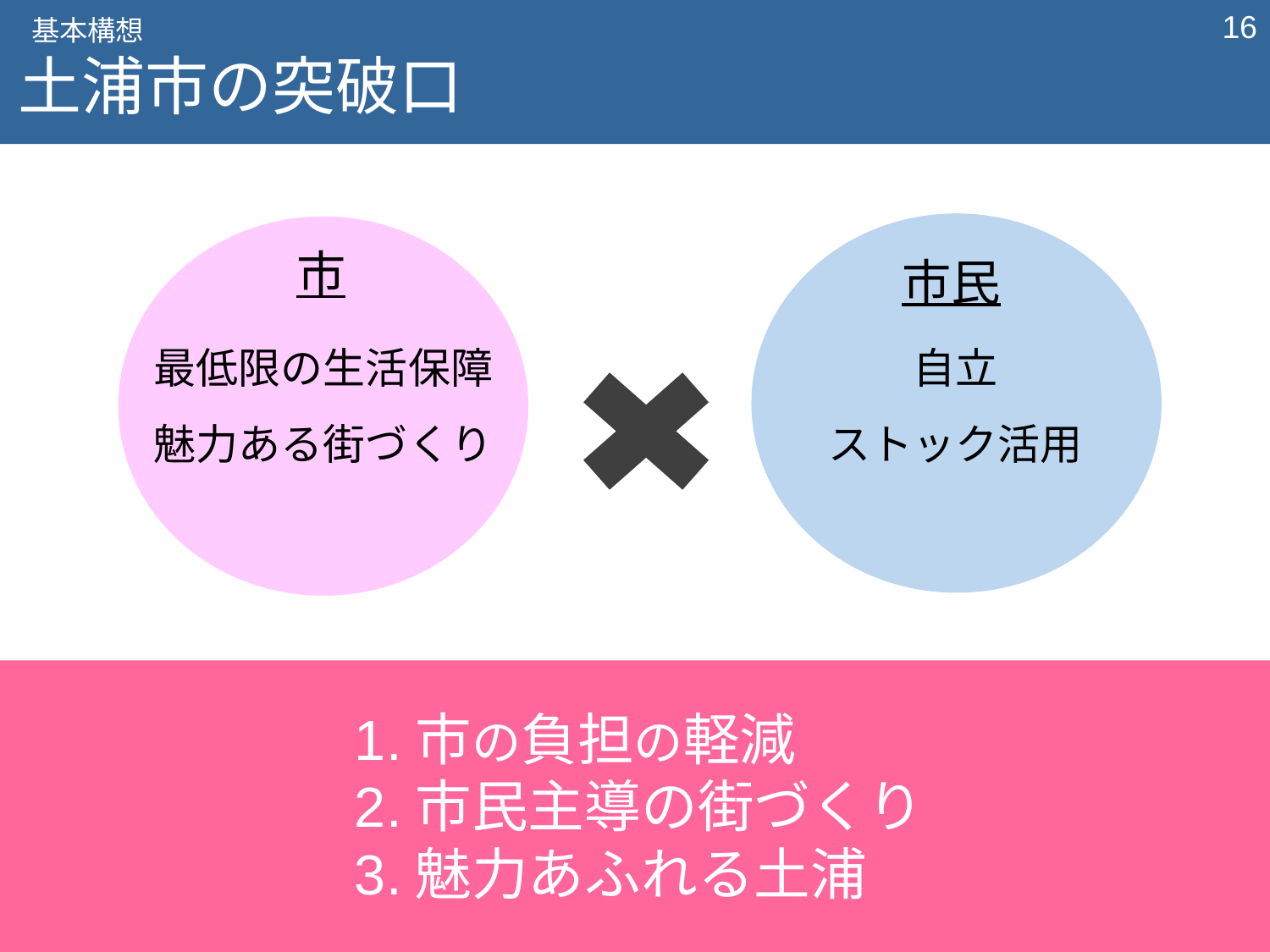

16
基本構想
土浦市の突破口

市
市民
最低限の生活保障
魅力ある街づくり

自立
ストック活用

1.市の負担の軽減
2.市民主導の街づくり
3.魅力あふれる土浦